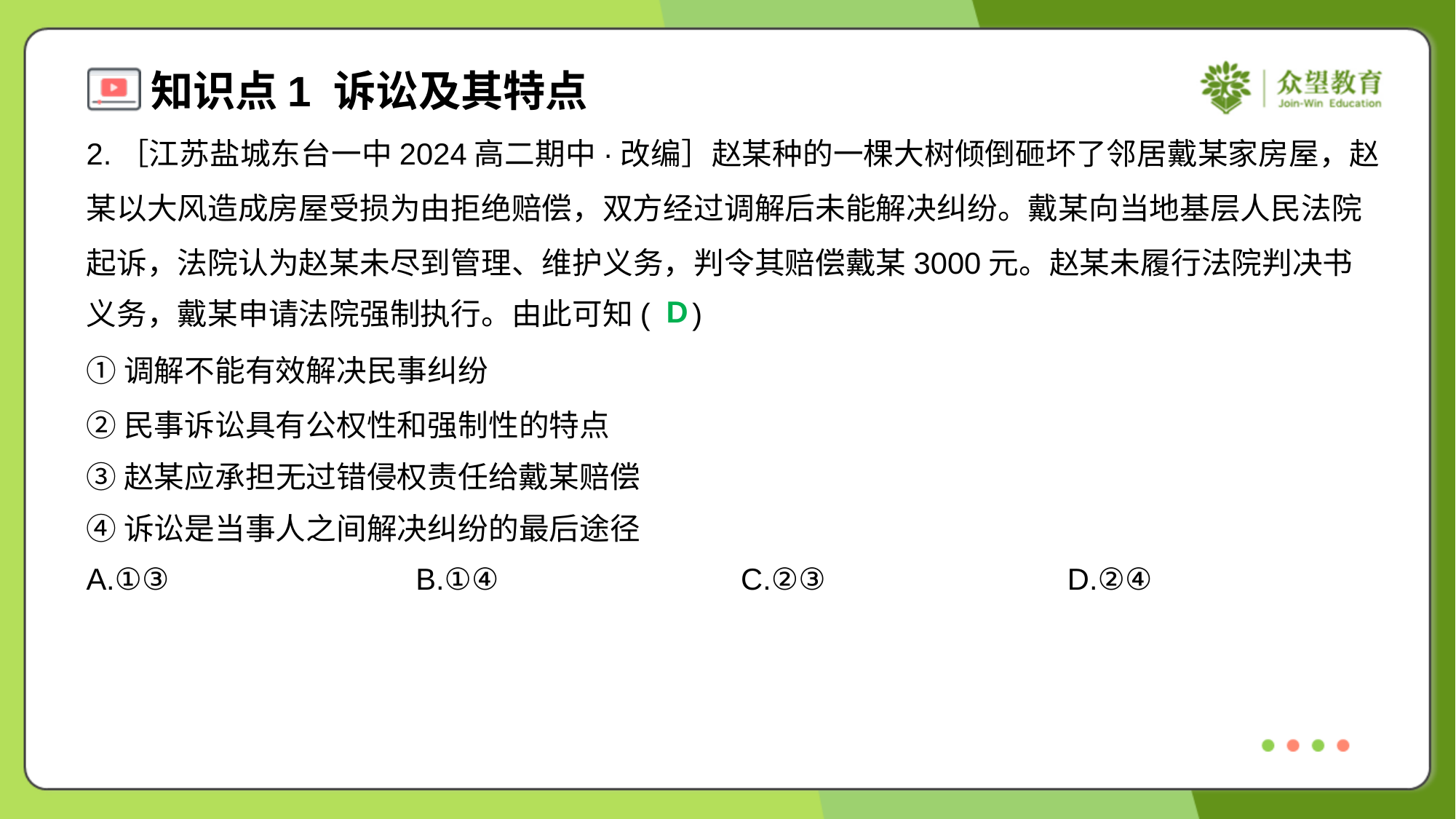

2.［江苏盐城东台一中2024高二期中·改编］赵某种的一棵大树倾倒砸坏了邻居戴某家房屋，赵
某以大风造成房屋受损为由拒绝赔偿，双方经过调解后未能解决纠纷。戴某向当地基层人民法院
起诉，法院认为赵某未尽到管理、维护义务，判令其赔偿戴某3000元。赵某未履行法院判决书
义务，戴某申请法院强制执行。由此可知(     )
D
①调解不能有效解决民事纠纷
②民事诉讼具有公权性和强制性的特点
③赵某应承担无过错侵权责任给戴某赔偿
④诉讼是当事人之间解决纠纷的最后途径
A.①③	B.①④	C.②③	D.②④